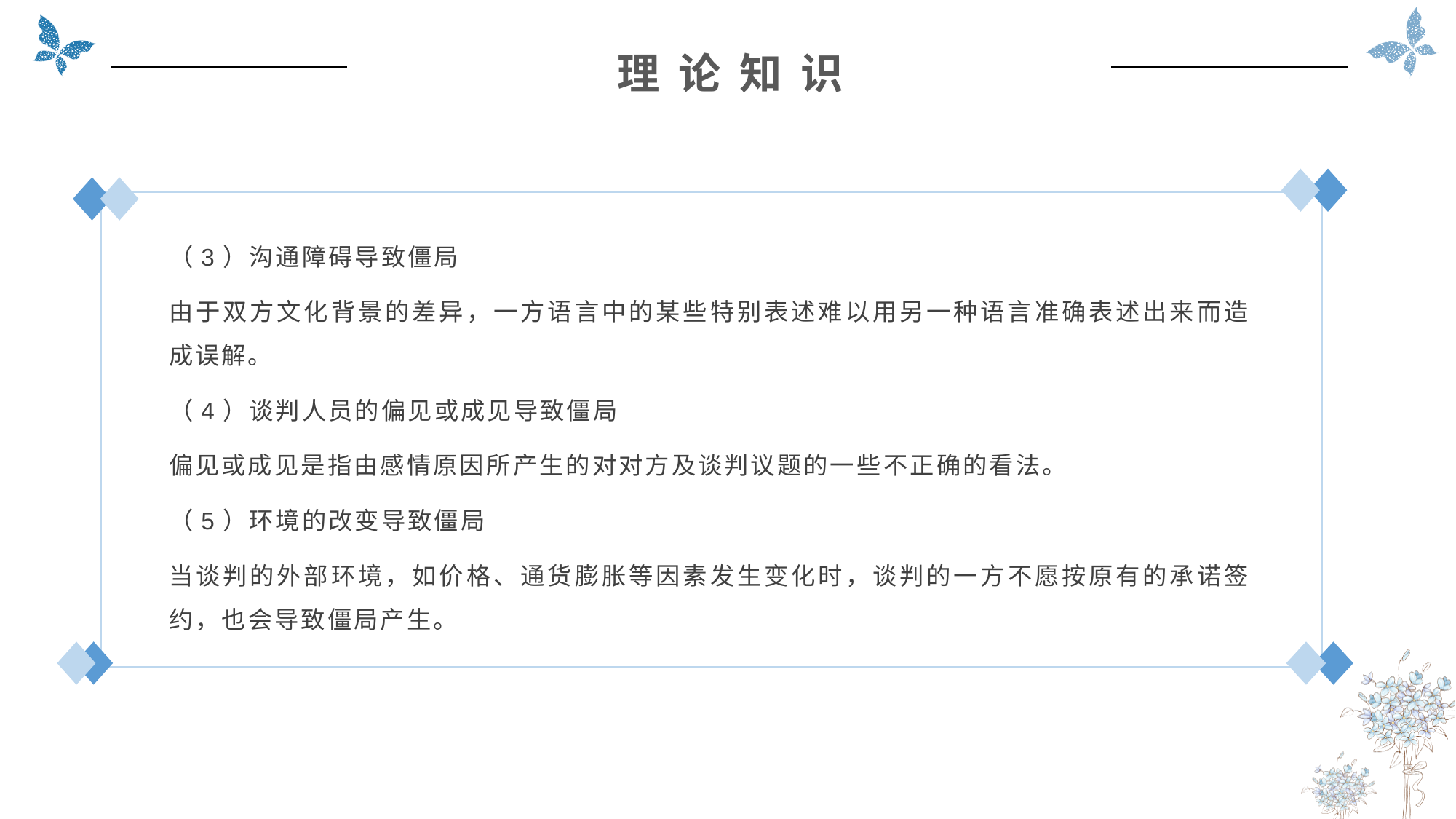

理 论 知 识

（3）沟通障碍导致僵局
由于双方文化背景的差异，一方语言中的某些特别表述难以用另一种语言准确表述出来而造成误解。
（4）谈判人员的偏见或成见导致僵局
偏见或成见是指由感情原因所产生的对对方及谈判议题的一些不正确的看法。
（5）环境的改变导致僵局
当谈判的外部环境，如价格、通货膨胀等因素发生变化时，谈判的一方不愿按原有的承诺签约，也会导致僵局产生。